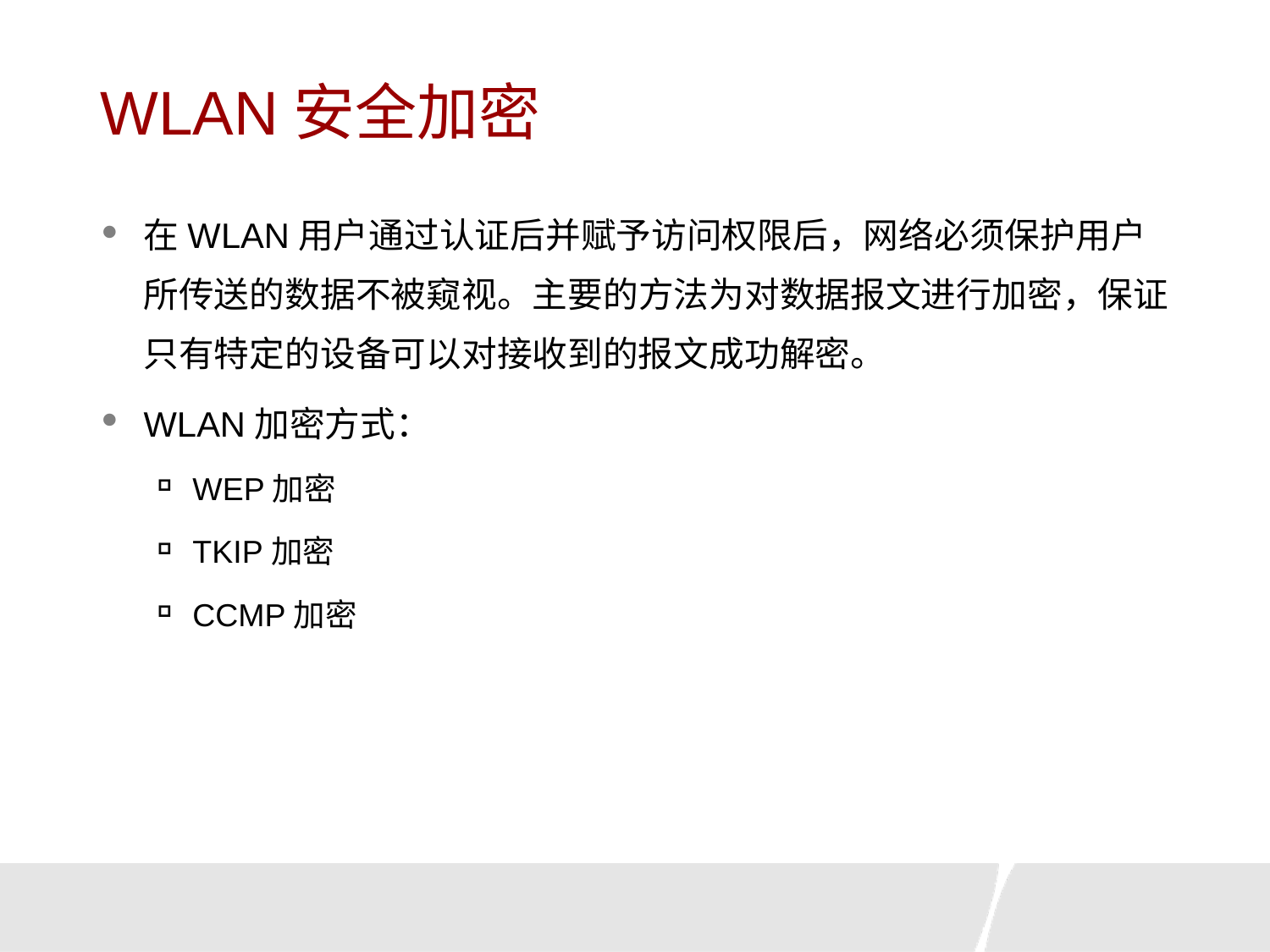

# WLAN安全加密
在WLAN用户通过认证后并赋予访问权限后，网络必须保护用户所传送的数据不被窥视。主要的方法为对数据报文进行加密，保证只有特定的设备可以对接收到的报文成功解密。
WLAN加密方式：
WEP加密
TKIP加密
CCMP加密